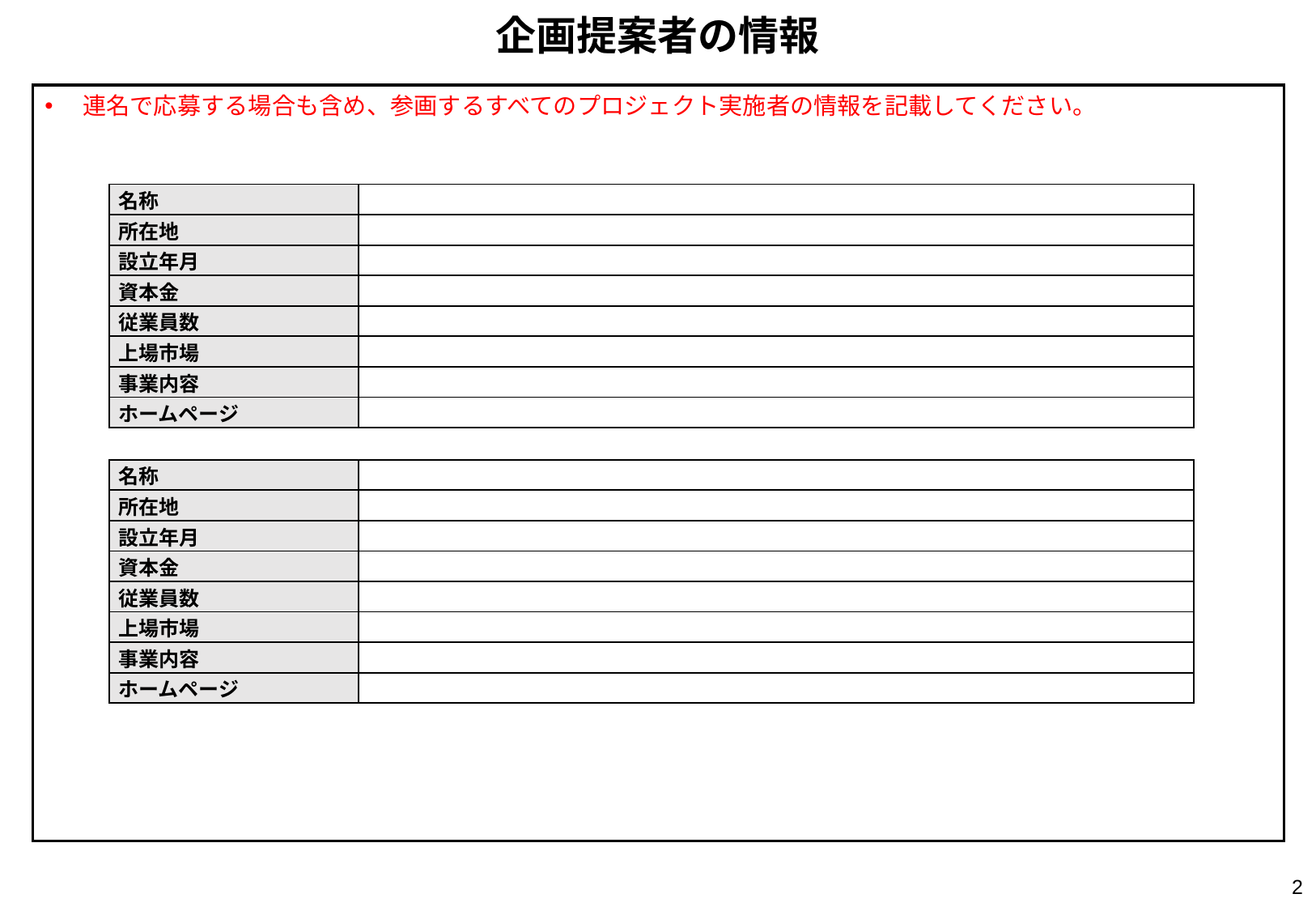

# 企画提案者の情報
連名で応募する場合も含め、参画するすべてのプロジェクト実施者の情報を記載してください。
| 名称 |  |
| --- | --- |
| 所在地 |  |
| 設立年月 |  |
| 資本金 |  |
| 従業員数 |  |
| 上場市場 |  |
| 事業内容 |  |
| ホームページ |  |
| 名称 |  |
| --- | --- |
| 所在地 |  |
| 設立年月 |  |
| 資本金 |  |
| 従業員数 |  |
| 上場市場 |  |
| 事業内容 |  |
| ホームページ |  |
2